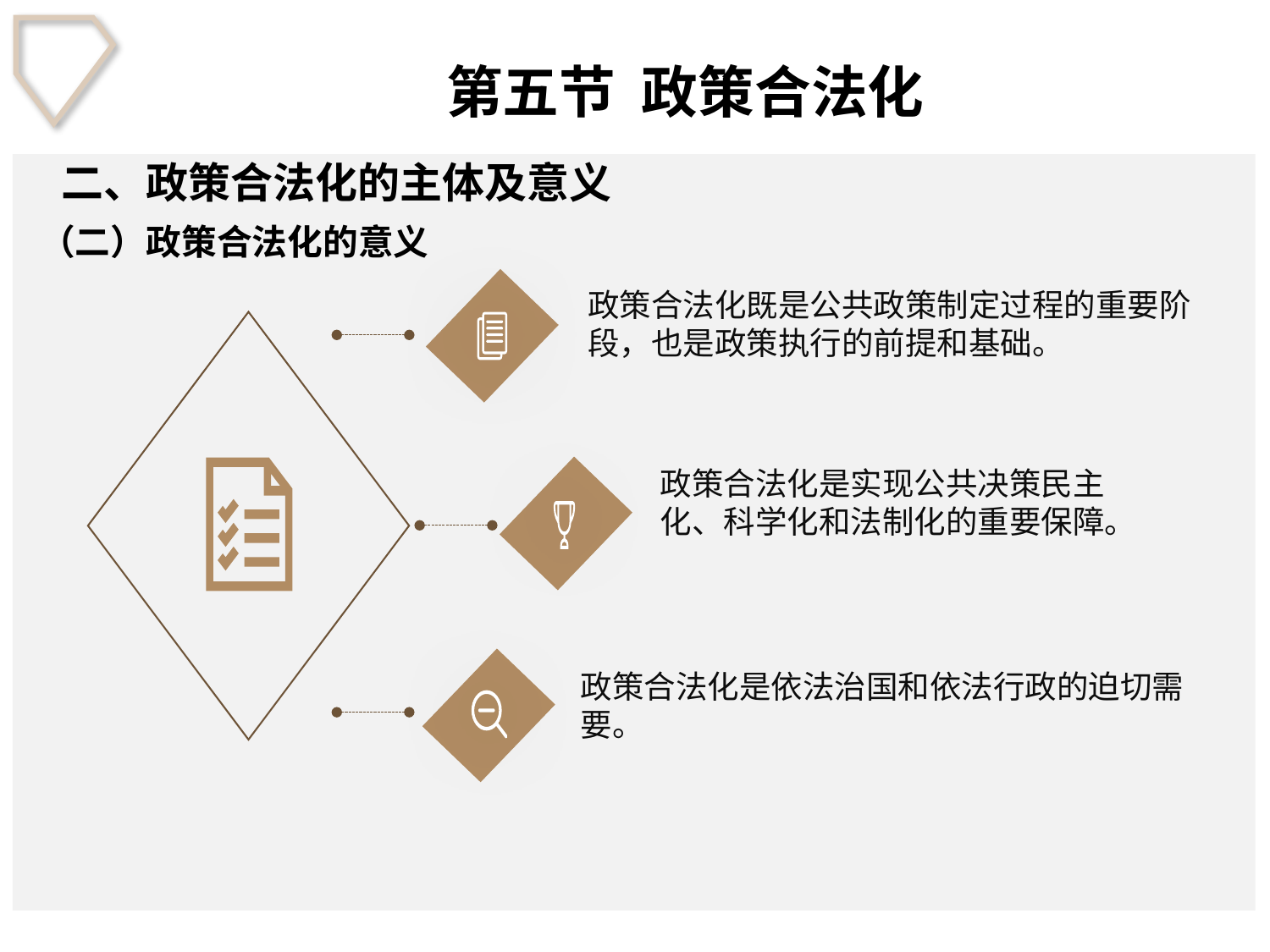

# 第五节  政策合法化
二、政策合法化的主体及意义

（二）政策合法化的意义
政策合法化既是公共政策制定过程的重要阶段，也是政策执行的前提和基础。

政策合法化是实现公共决策民主化、科学化和法制化的重要保障。

政策合法化是依法治国和依法行政的迫切需要。